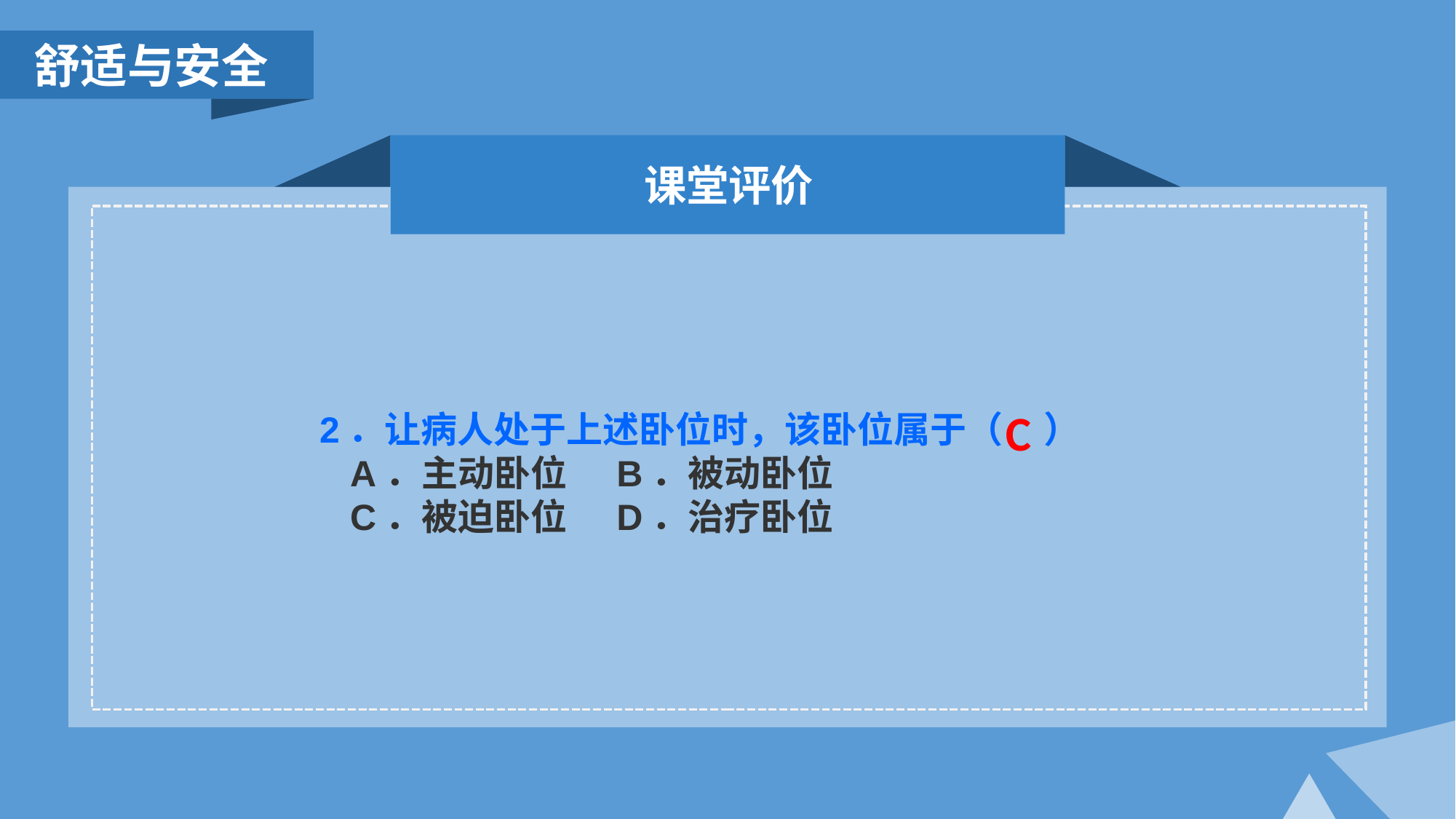

舒适与安全

课堂评价

C
2．让病人处于上述卧位时，该卧位属于（     ）
   A．主动卧位     B．被动卧位
   C．被迫卧位     D．治疗卧位